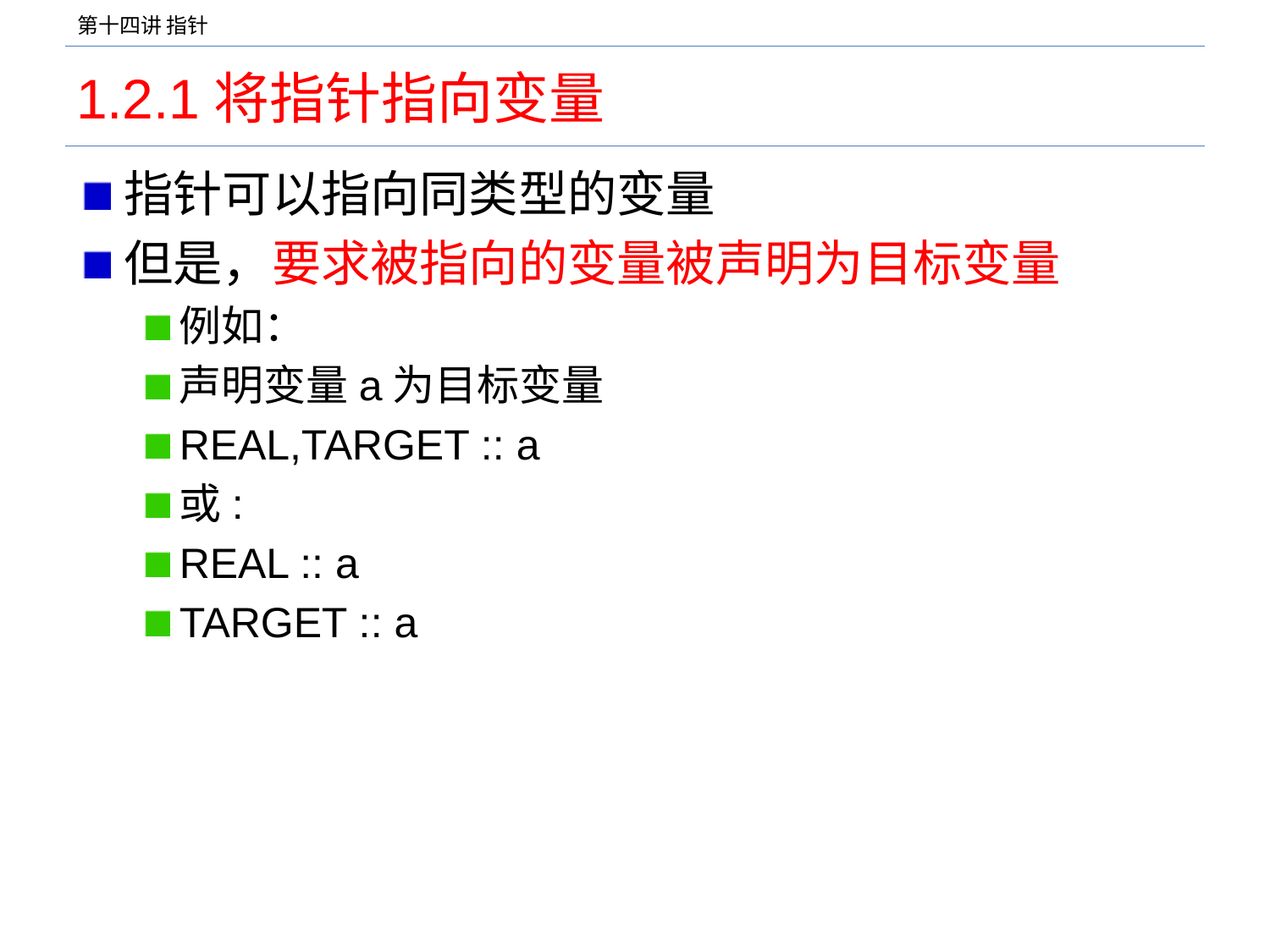

# 1.2.1将指针指向变量
指针可以指向同类型的变量
但是，要求被指向的变量被声明为目标变量
例如：
声明变量a为目标变量
REAL,TARGET :: a
或:
REAL :: a
TARGET :: a